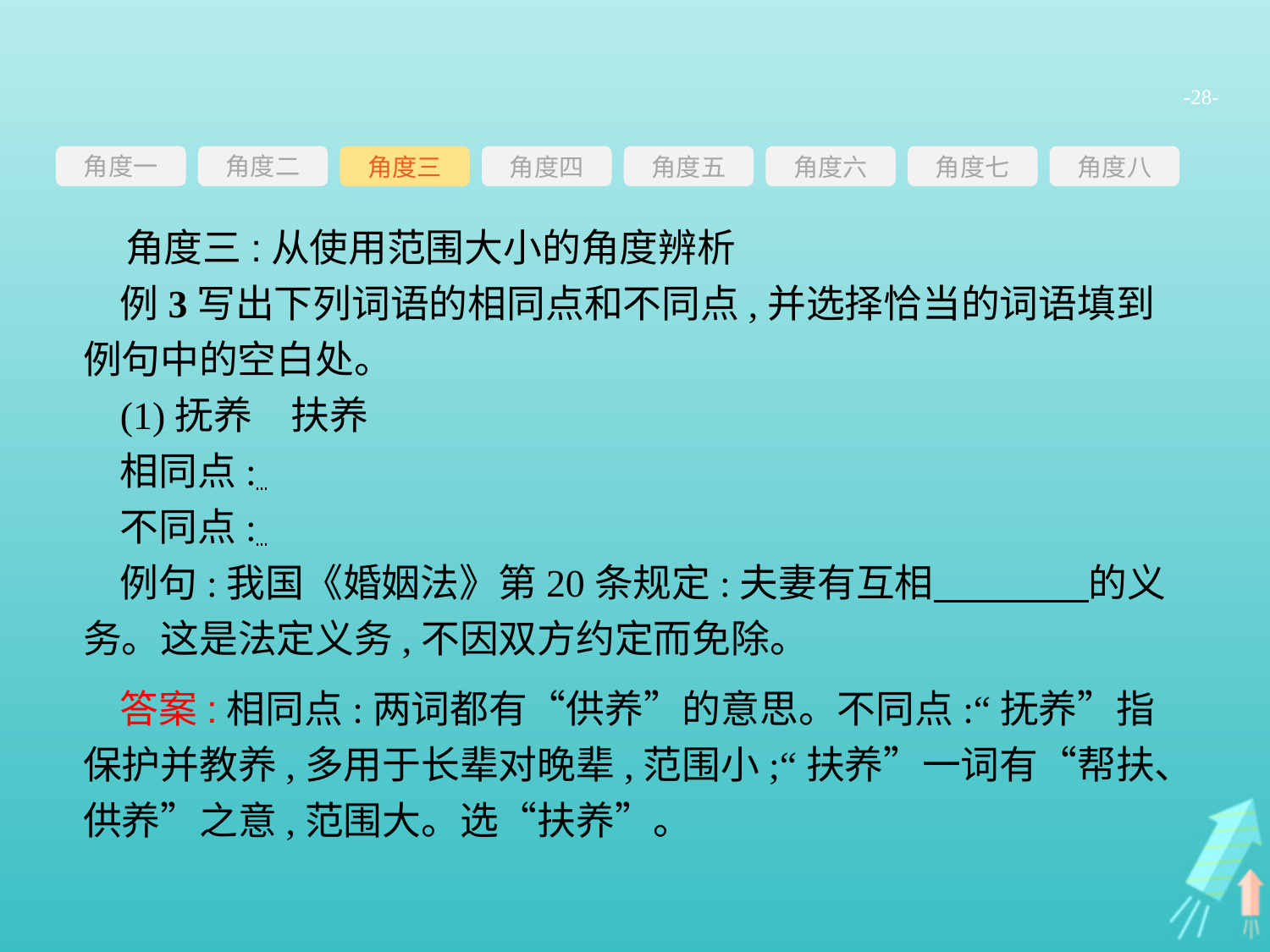

-28-
角度一
角度三
角度四
角度五
角度六
角度七
角度八
角度二
角度三:从使用范围大小的角度辨析
例3写出下列词语的相同点和不同点,并选择恰当的词语填到例句中的空白处。
(1)抚养　扶养
相同点:
不同点:
例句:我国《婚姻法》第20条规定:夫妻有互相　　　　的义务。这是法定义务,不因双方约定而免除。
答案:相同点:两词都有“供养”的意思。不同点:“抚养”指保护并教养,多用于长辈对晚辈,范围小;“扶养”一词有“帮扶、供养”之意,范围大。选“扶养”。